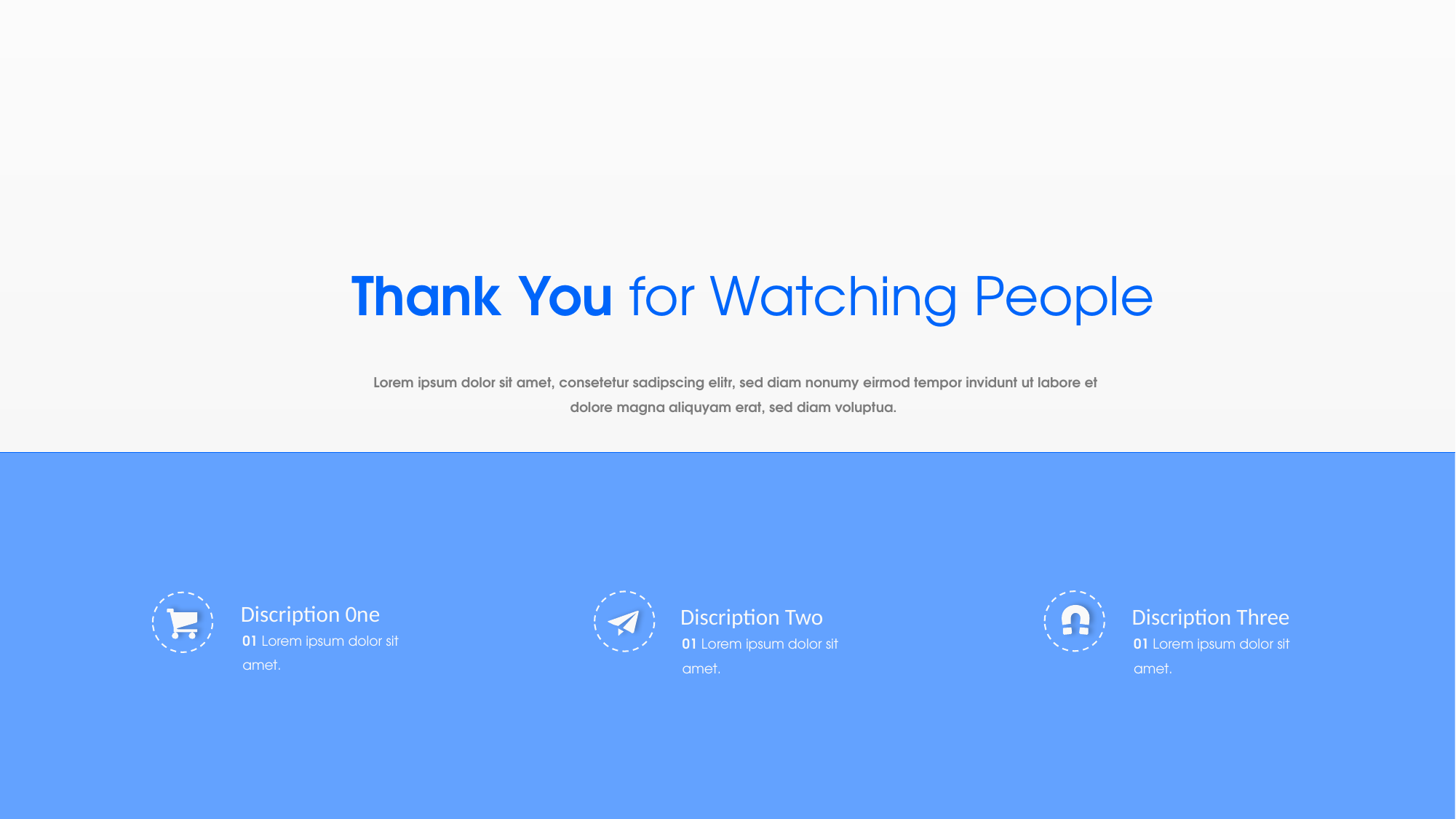

Thank You for Watching People
Lorem ipsum dolor sit amet, consetetur sadipscing elitr, sed diam nonumy eirmod tempor invidunt ut labore et dolore magna aliquyam erat, sed diam voluptua.

Discription 0ne
Discription Two
Discription Three

01 Lorem ipsum dolor sit amet.
01 Lorem ipsum dolor sit amet.
01 Lorem ipsum dolor sit amet.
PPT模板下载：www.1ppt.com/moban/     行业PPT模板：www.1ppt.com/hangye/
节日PPT模板：www.1ppt.com/jieri/           PPT素材下载：www.1ppt.com/sucai/
PPT背景图片：www.1ppt.com/beijing/      PPT图表下载：www.1ppt.com/tubiao/
优秀PPT下载：www.1ppt.com/xiazai/        PPT教程： www.1ppt.com/powerpoint/
Word教程： www.1ppt.com/word/              Excel教程：www.1ppt.com/excel/
资料下载：www.1ppt.com/ziliao/                PPT课件下载：www.1ppt.com/kejian/
范文下载：www.1ppt.com/fanwen/             试卷下载：www.1ppt.com/shiti/
教案下载：www.1ppt.com/jiaoan/
字体下载：www.1ppt.com/ziti/